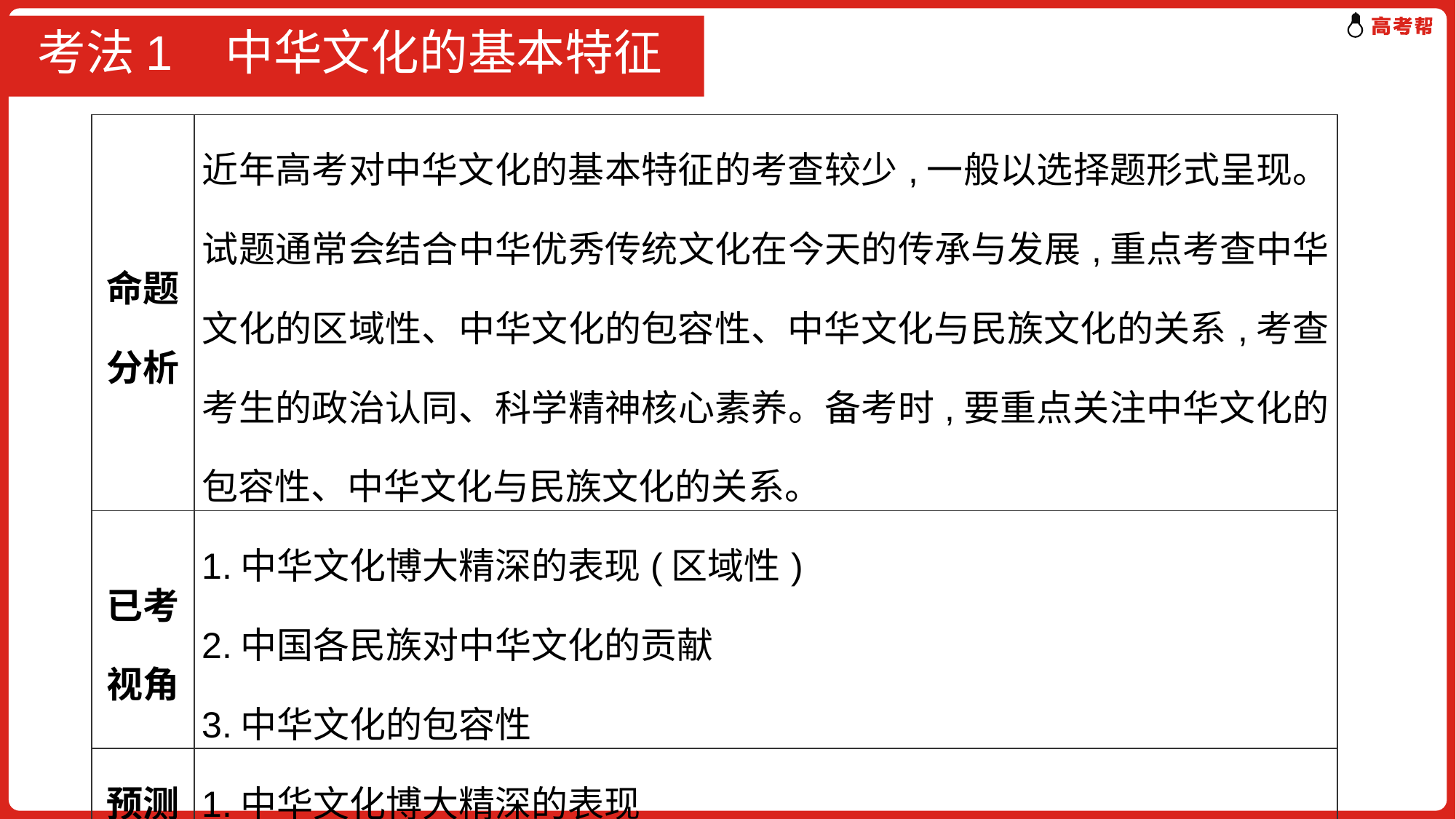

# 考法1   中华文化的基本特征
| 命题分析 | 近年高考对中华文化的基本特征的考查较少,一般以选择题形式呈现。试题通常会结合中华优秀传统文化在今天的传承与发展,重点考查中华文化的区域性、中华文化的包容性、中华文化与民族文化的关系,考查考生的政治认同、科学精神核心素养。备考时,要重点关注中华文化的包容性、中华文化与民族文化的关系。 |
| --- | --- |
| 已考视角 | 1.中华文化博大精深的表现(区域性) 2.中国各民族对中华文化的贡献 3.中华文化的包容性 |
| 预测视角 | 1.中华文化博大精深的表现 2.中华文化的包容性 |